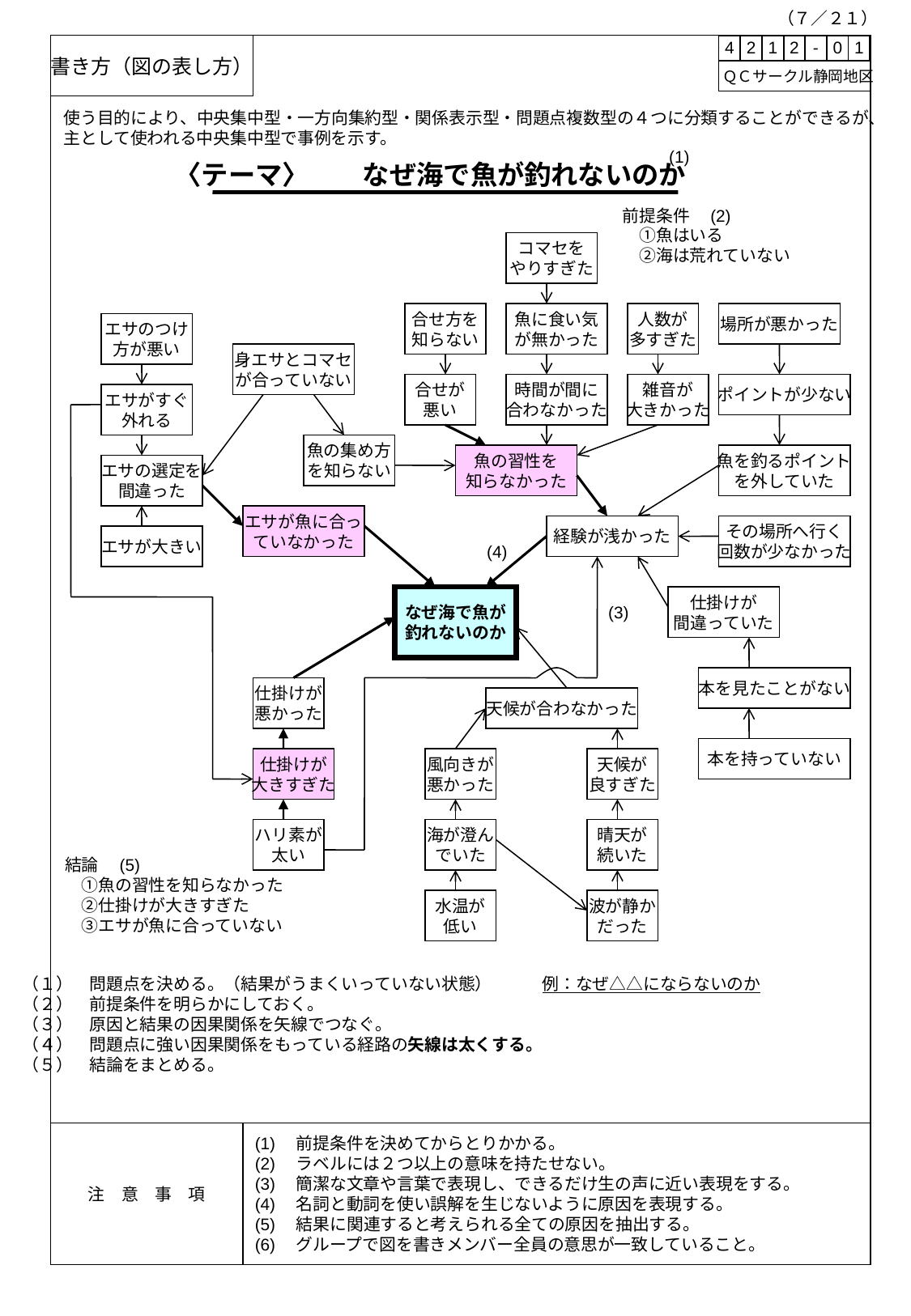

（７／２１）

書き方（図の表し方）
| 4 | 2 | 1 | 2 | - | 0 | 1 |
| --- | --- | --- | --- | --- | --- | --- |
 ＱＣサークル静岡地区
使う目的により、中央集中型・一方向集約型・関係表示型・問題点複数型の４つに分類することができるが、
主として使われる中央集中型で事例を示す。
(1)
〈テーマ〉　　なぜ海で魚が釣れないのか

前提条件　(2)
　①魚はいる
　②海は荒れていない
コマセを
やりすぎた

合せ方を
知らない
魚に食い気
が無かった
人数が
多すぎた
場所が悪かった
エサのつけ
方が悪い
身エサとコマセ
が合っていない

合せが
悪い
時間が間に
合わなかった
雑音が
大きかった
ポイントが少ない
エサがすぐ
外れる

魚の集め方
を知らない
魚の習性を
知らなかった
魚を釣るポイント
を外していた
エサの選定を
間違った

エサが魚に合っ
ていなかった
経験が浅かった
その場所へ行く
回数が少なかった
エサが大きい

(4)

なぜ海で魚が
釣れないのか
仕掛けが
間違っていた
(3)

本を見たことがない
仕掛けが
悪かった

天候が合わなかった

本を持っていない
仕掛けが
大きすぎた
風向きが
悪かった
天候が
良すぎた

ハリ素が
太い
海が澄ん
でいた
晴天が
続いた

結論　(5)
　①魚の習性を知らなかった
　②仕掛けが大きすぎた
　③エサが魚に合っていない

水温が
低い
波が静か
だった
（１）　問題点を決める。（結果がうまくいっていない状態）　　　例：なぜ△△にならないのか
（２）　前提条件を明らかにしておく。
（３）　原因と結果の因果関係を矢線でつなぐ。
（４）　問題点に強い因果関係をもっている経路の矢線は太くする。
（５）　結論をまとめる。
注　意　事　項
(1)　前提条件を決めてからとりかかる。
(2)　ラベルには２つ以上の意味を持たせない。
(3)　簡潔な文章や言葉で表現し、できるだけ生の声に近い表現をする。
(4)　名詞と動詞を使い誤解を生じないように原因を表現する。
(5)　結果に関連すると考えられる全ての原因を抽出する。
(6)　グループで図を書きメンバー全員の意思が一致していること。